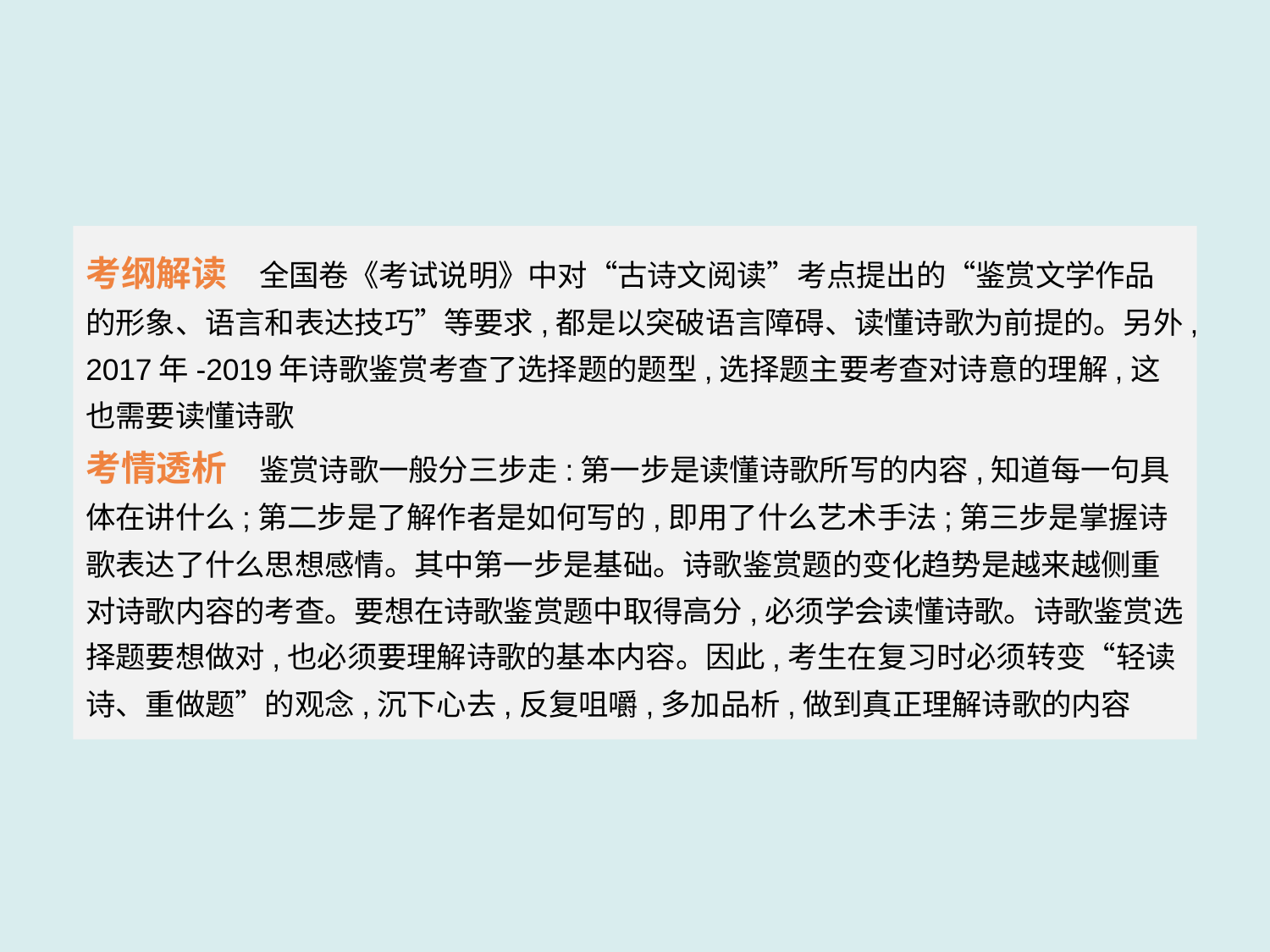

考纲解读    全国卷《考试说明》中对“古诗文阅读”考点提出的“鉴赏文学作品的形象、语言和表达技巧”等要求,都是以突破语言障碍、读懂诗歌为前提的。另外,2017年-2019年诗歌鉴赏考查了选择题的题型,选择题主要考查对诗意的理解,这也需要读懂诗歌
考情透析    鉴赏诗歌一般分三步走:第一步是读懂诗歌所写的内容,知道每一句具体在讲什么;第二步是了解作者是如何写的,即用了什么艺术手法;第三步是掌握诗歌表达了什么思想感情。其中第一步是基础。诗歌鉴赏题的变化趋势是越来越侧重对诗歌内容的考查。要想在诗歌鉴赏题中取得高分,必须学会读懂诗歌。诗歌鉴赏选择题要想做对,也必须要理解诗歌的基本内容。因此,考生在复习时必须转变“轻读诗、重做题”的观念,沉下心去,反复咀嚼,多加品析,做到真正理解诗歌的内容